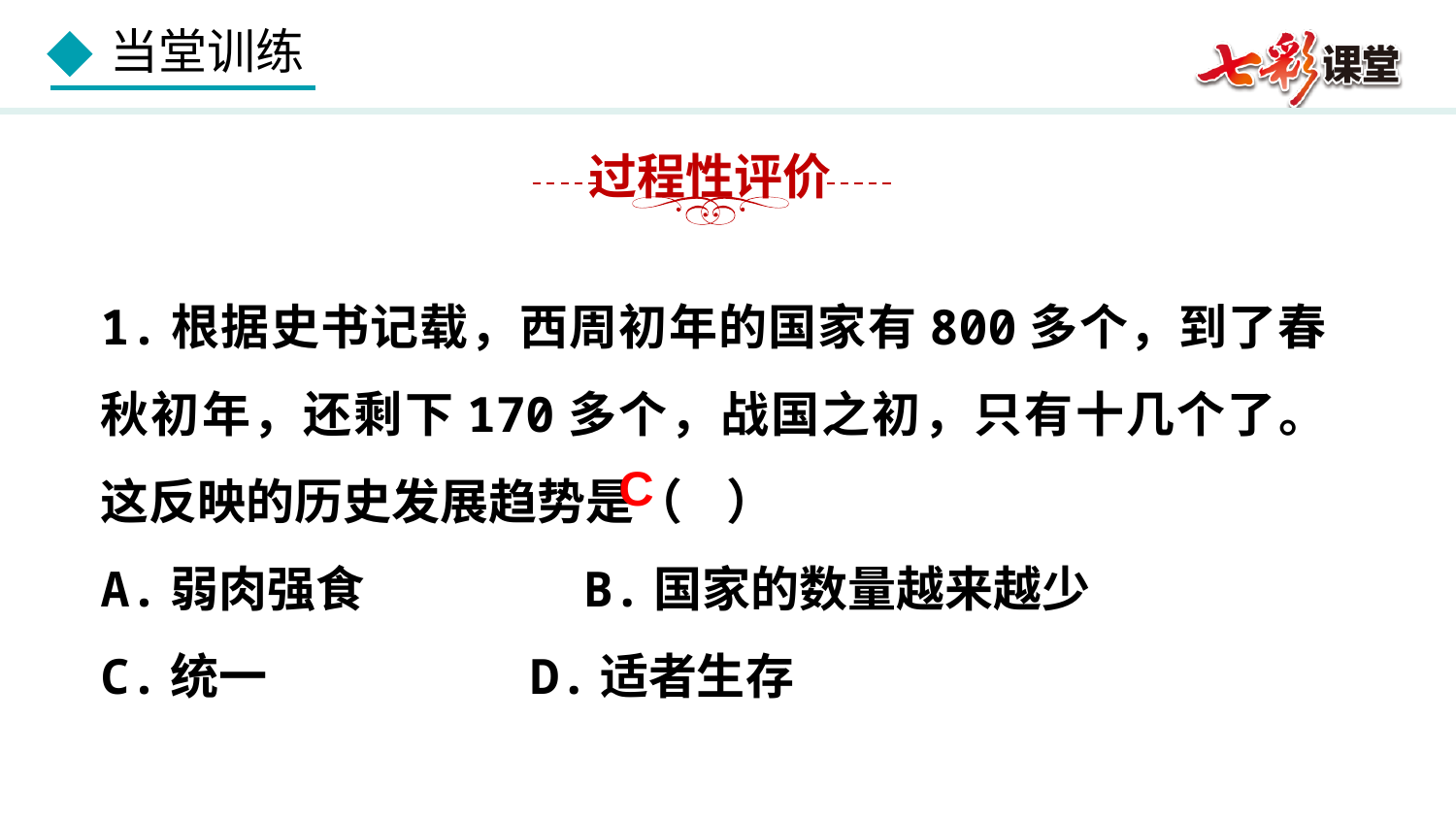

过程性评价

1.根据史书记载，西周初年的国家有800多个，到了春秋初年，还剩下170多个，战国之初，只有十几个了。这反映的历史发展趋势是（    ）
A.弱肉强食                   B.国家的数量越来越少
C.统一                       D.适者生存
C